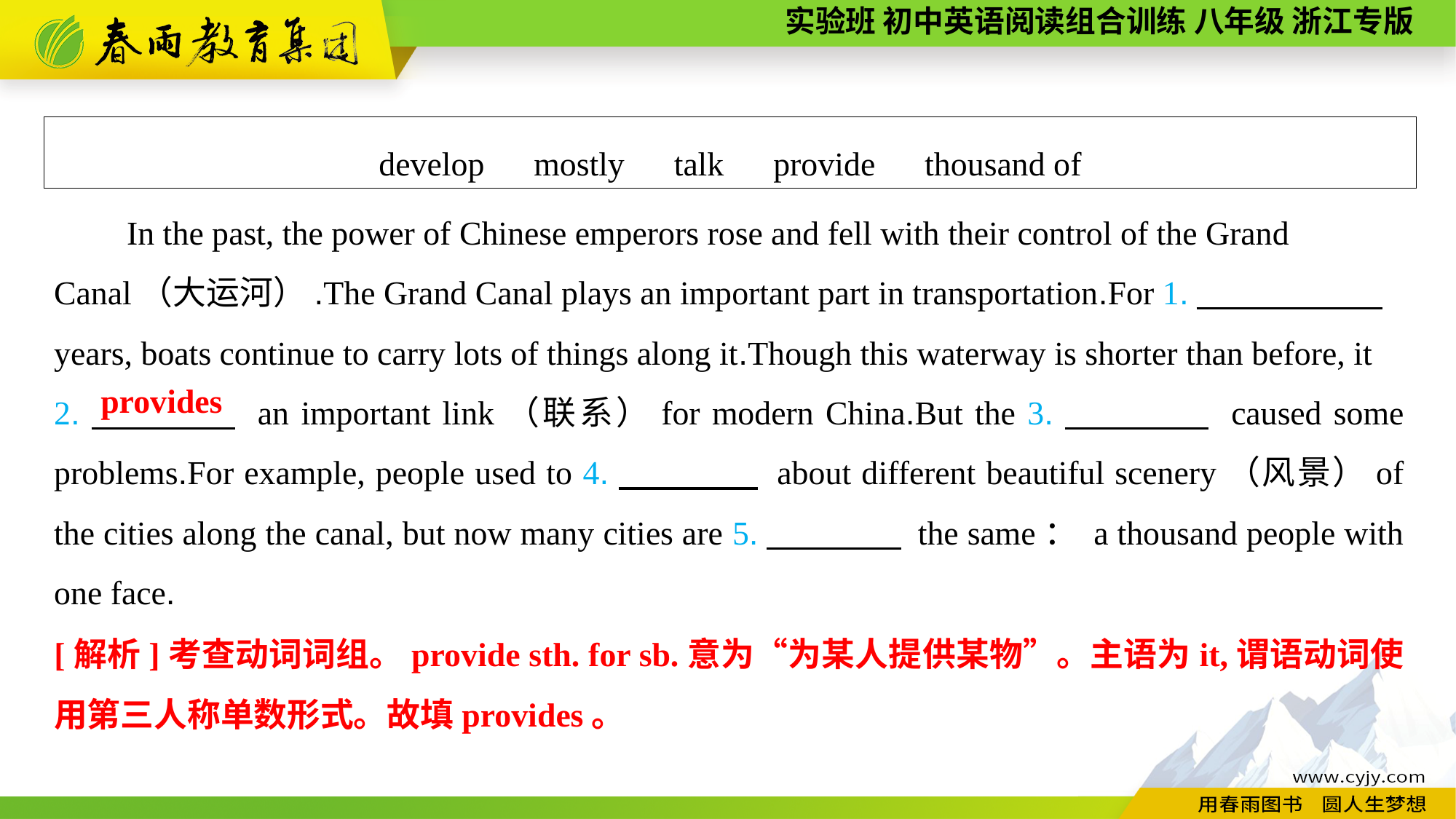

develop　mostly　talk　provide　thousand of
In the past, the power of Chinese emperors rose and fell with their control of the Grand Canal（大运河）.The Grand Canal plays an important part in transportation.For 1.　　       　　 years, boats continue to carry lots of things along it.Though this waterway is shorter than before, it
2.　　　　 an important link（联系）for modern China.But the 3.　　　　 caused some problems.For example, people used to 4.　　　　 about different beautiful scenery（风景）of the cities along the canal, but now many cities are 5.　　　　 the same： a thousand people with one face.
provides
[解析]考查动词词组。provide sth. for sb.意为“为某人提供某物”。主语为it,谓语动词使用第三人称单数形式。故填provides。